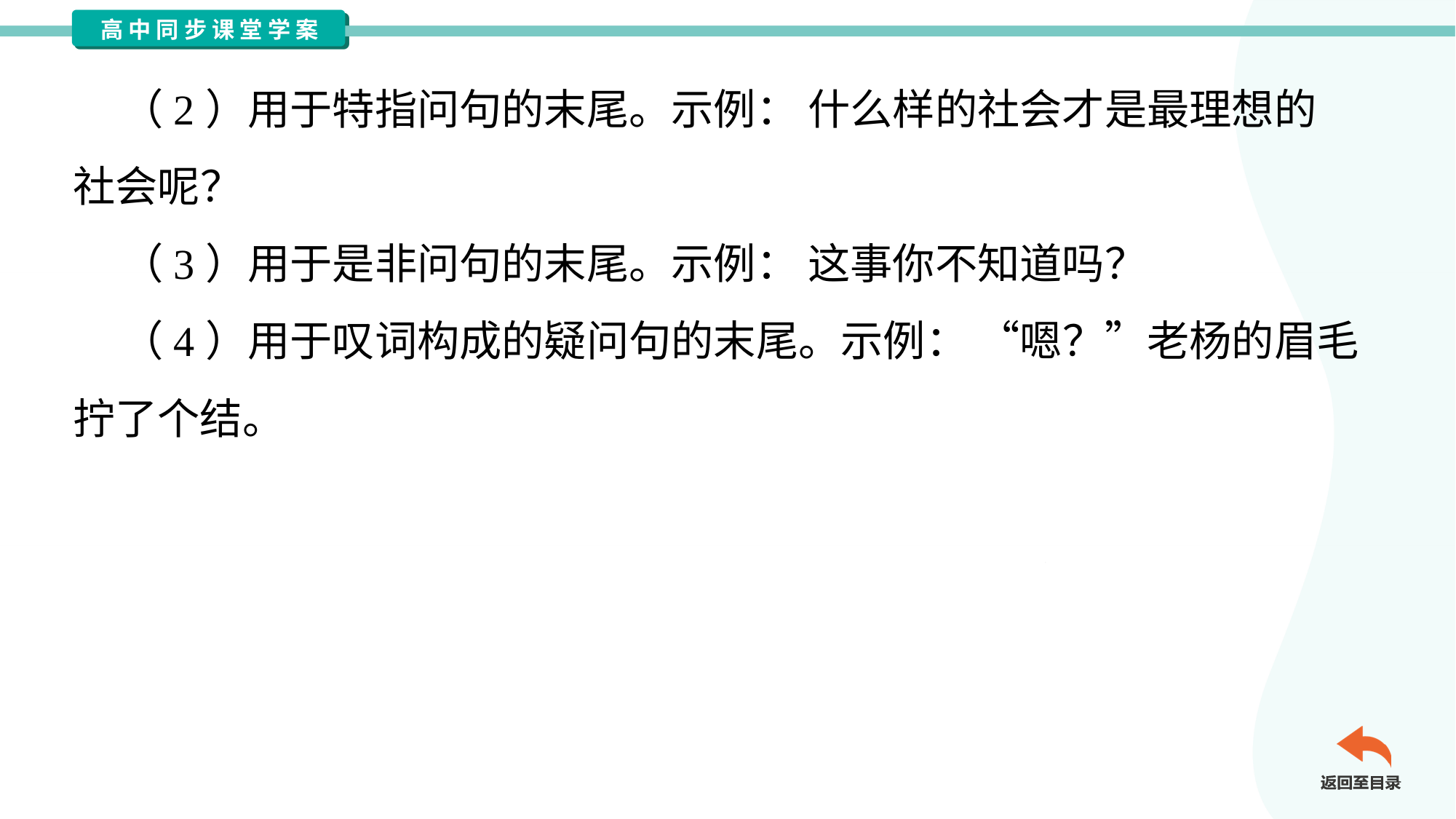

（2）用于特指问句的末尾。示例： 什么样的社会才是最理想的
社会呢？
    （3）用于是非问句的末尾。示例： 这事你不知道吗？
    （4）用于叹词构成的疑问句的末尾。示例： “嗯？”老杨的眉毛
拧了个结。